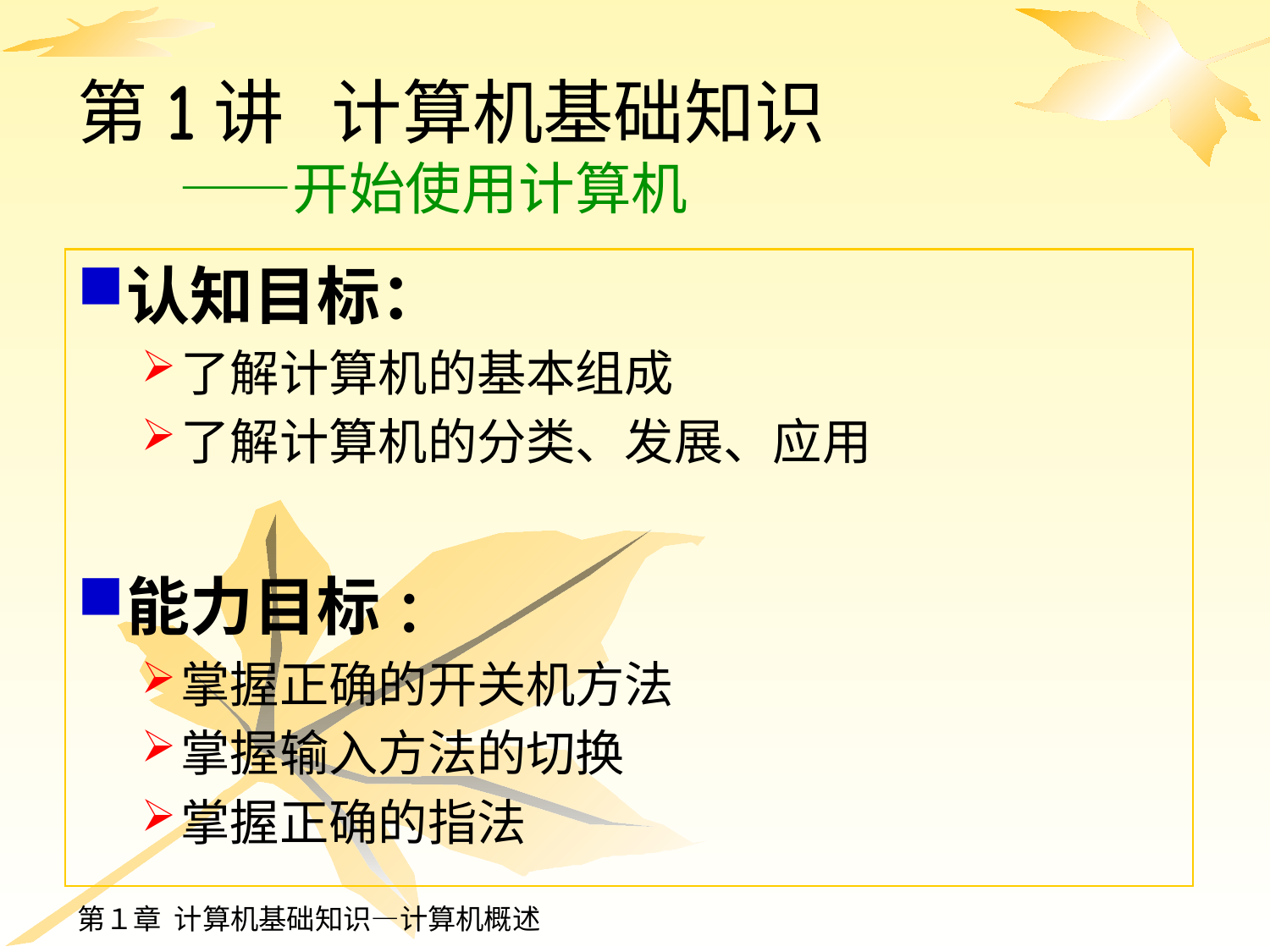

# 第1讲   计算机基础知识 ——开始使用计算机
认知目标：
了解计算机的基本组成
了解计算机的分类、发展、应用

能力目标:
掌握正确的开关机方法
掌握输入方法的切换
掌握正确的指法